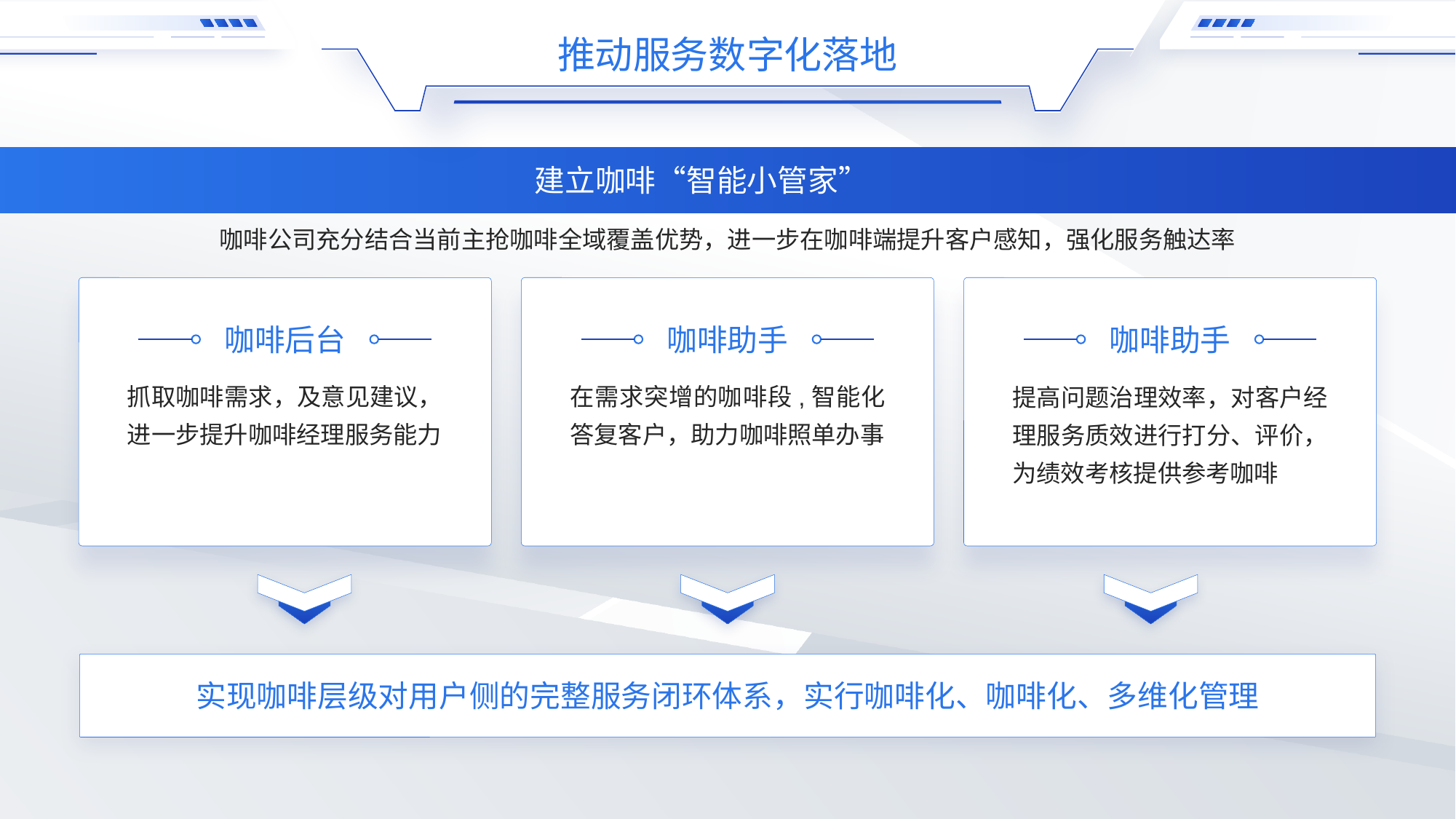

推动服务数字化落地

建立咖啡“智能小管家”
咖啡公司充分结合当前主抢咖啡全域覆盖优势，进一步在咖啡端提升客户感知，强化服务触达率

咖啡后台
咖啡助手
咖啡助手

抓取咖啡需求，及意见建议，进一步提升咖啡经理服务能力
在需求突增的咖啡段,智能化答复客户，助力咖啡照单办事
提高问题治理效率，对客户经理服务质效进行打分、评价，为绩效考核提供参考咖啡

实现咖啡层级对用户侧的完整服务闭环体系，实行咖啡化、咖啡化、多维化管理